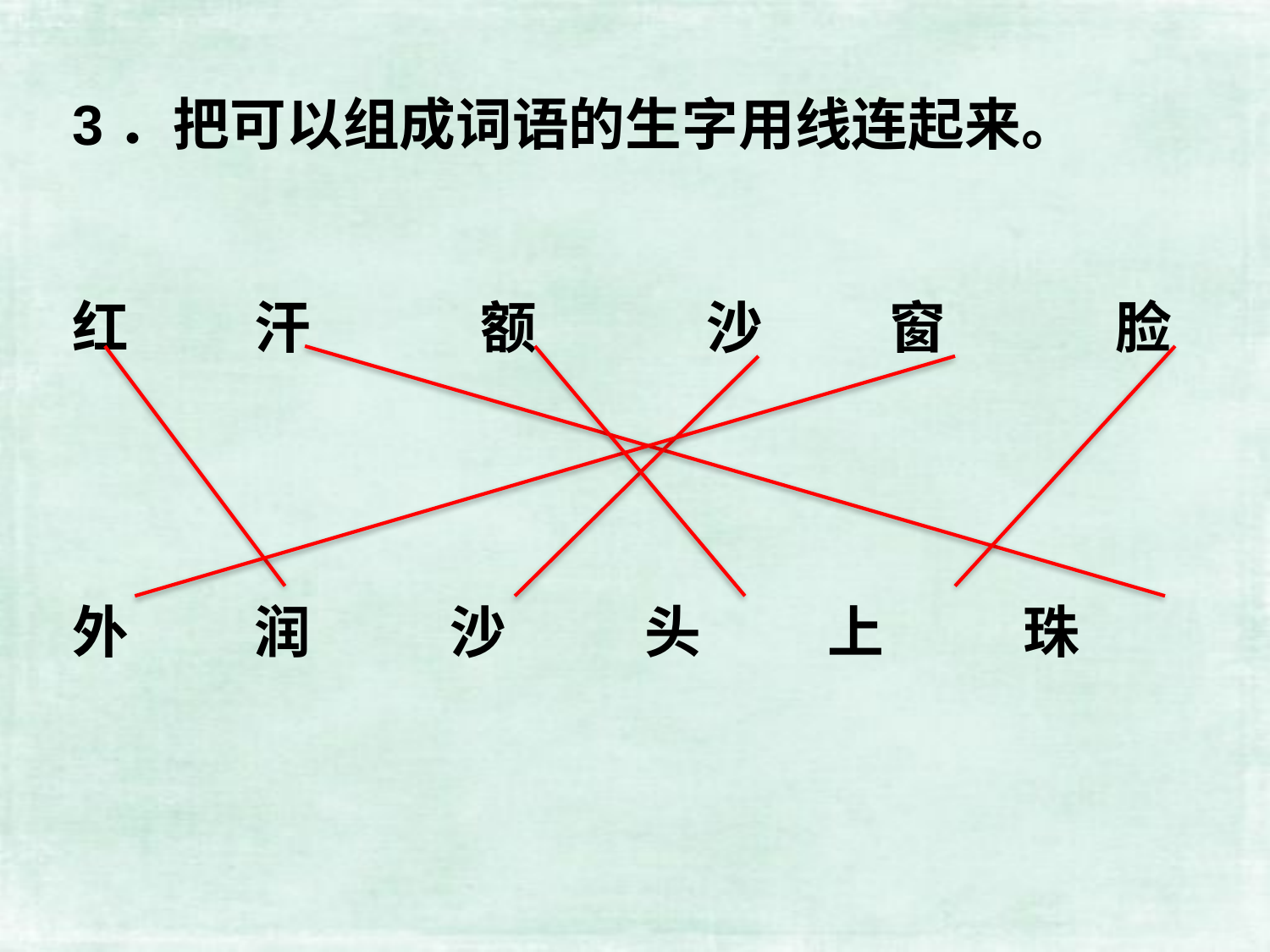

3．把可以组成词语的生字用线连起来。

红 　　汗　　　额　　　沙　　 窗　　　脸

外　　 润　　  沙　　  头　　 上　　  珠